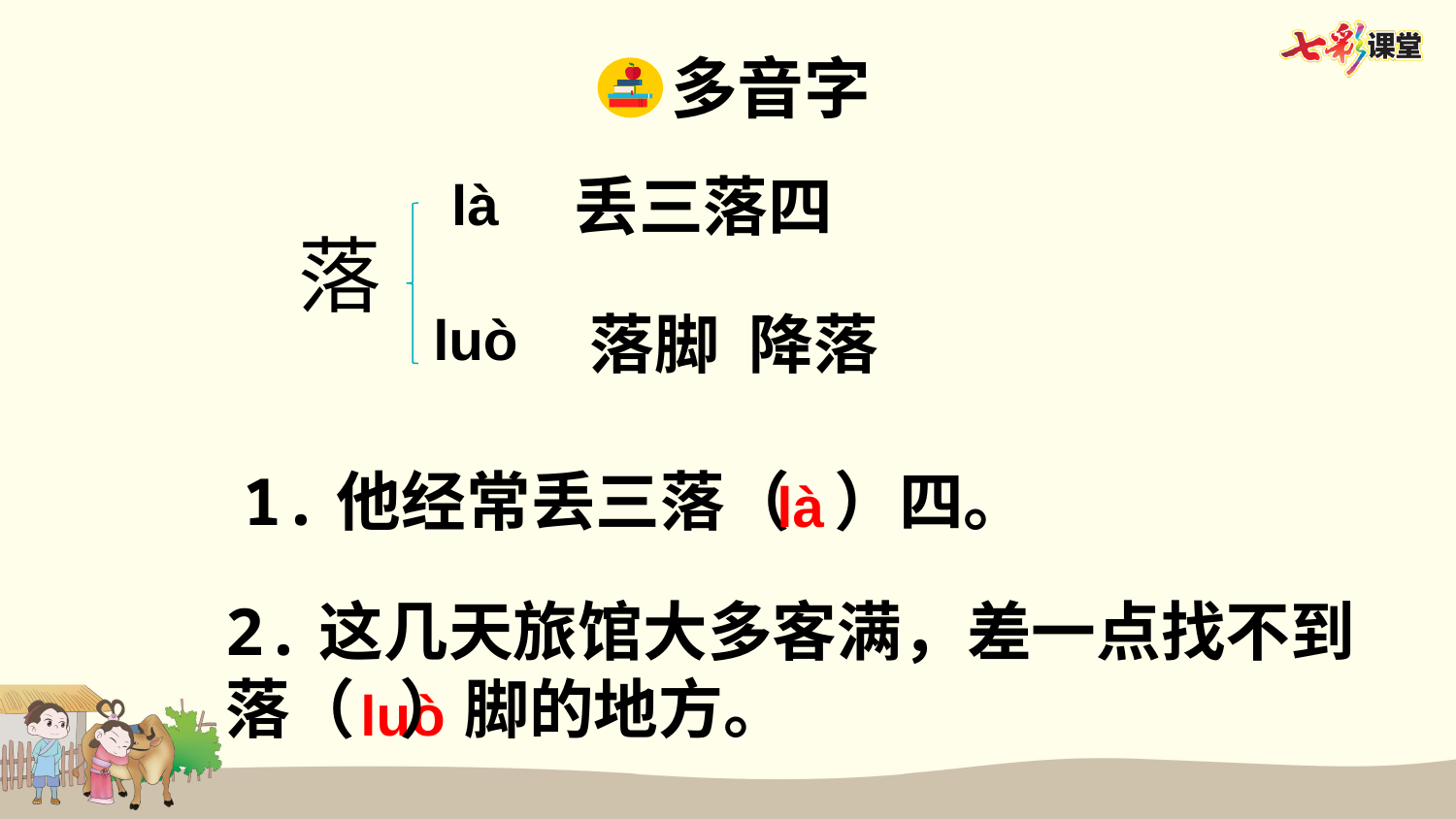

多音字

丢三落四
là

落
luò
落脚  降落
1.他经常丢三落（   ）四。
là
2.这几天旅馆大多客满，差一点找不到落（   ）脚的地方。
luò